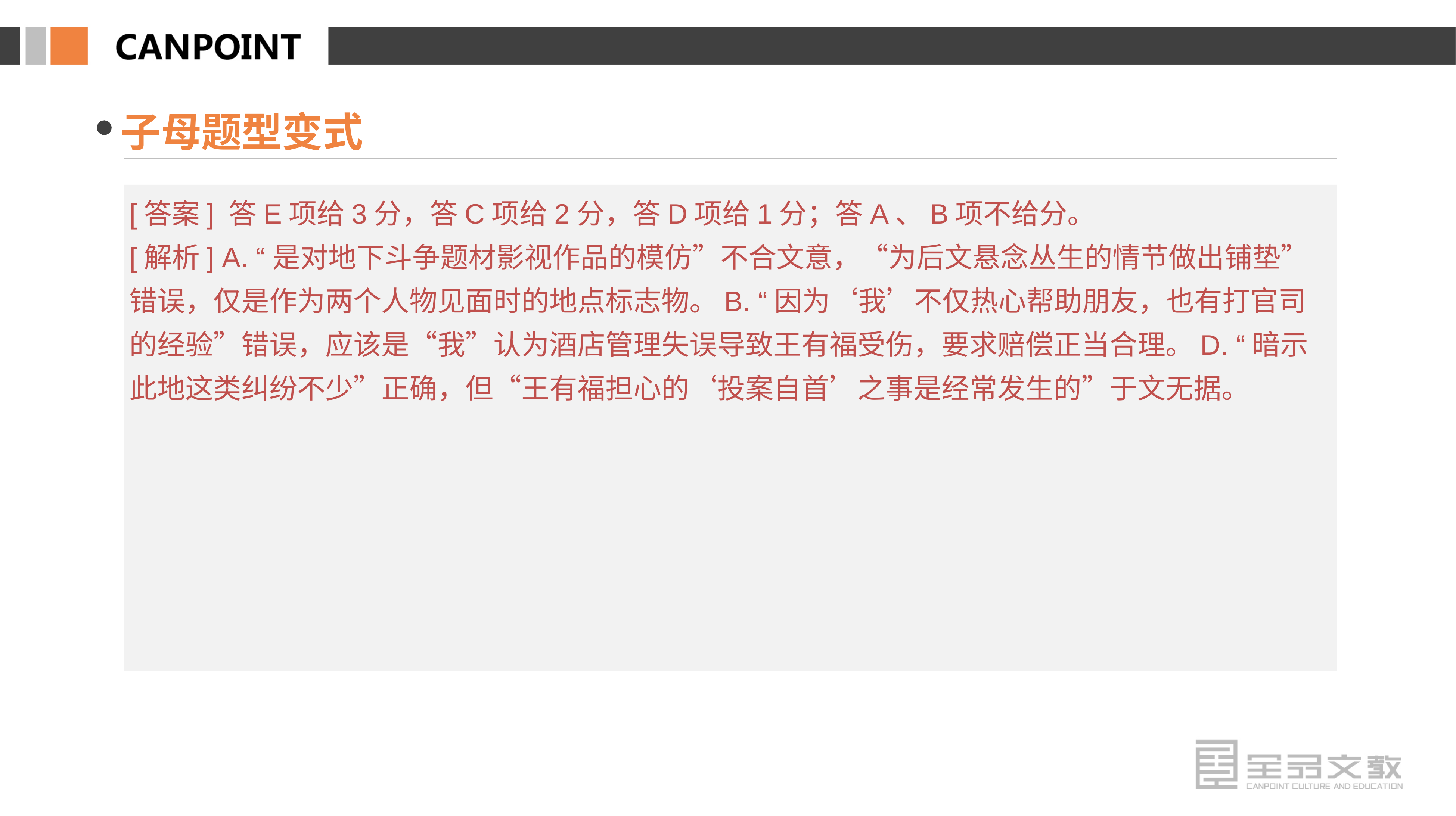

子母题型变式

[答案] 答E项给3分，答C项给2分，答D项给1分；答A、B项不给分。
[解析] A. “是对地下斗争题材影视作品的模仿”不合文意，“为后文悬念丛生的情节做出铺垫”错误，仅是作为两个人物见面时的地点标志物。B. “因为‘我’不仅热心帮助朋友，也有打官司的经验”错误，应该是“我”认为酒店管理失误导致王有福受伤，要求赔偿正当合理。D. “暗示此地这类纠纷不少”正确，但“王有福担心的‘投案自首’之事是经常发生的”于文无据。